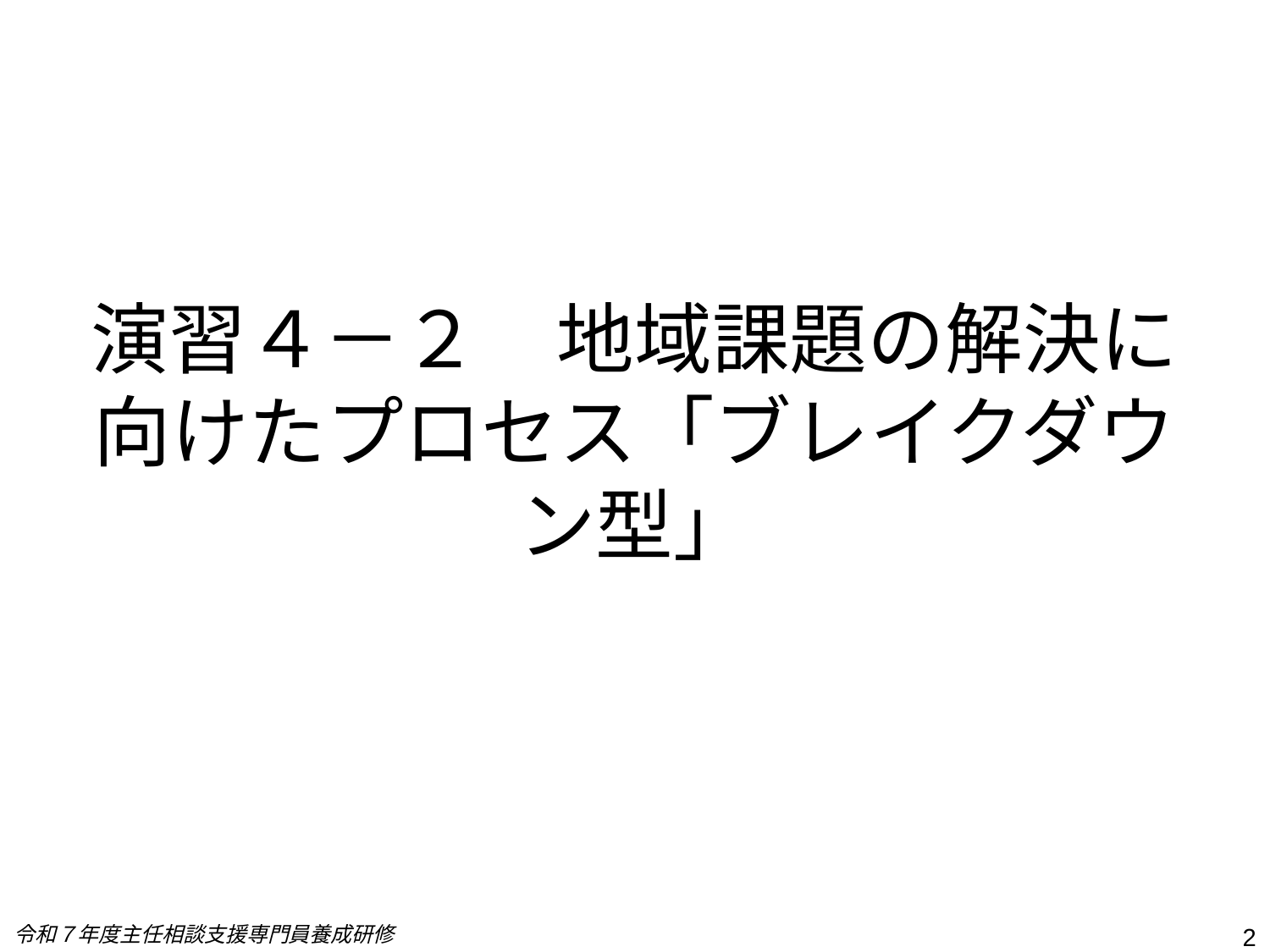

# 演習４－２　地域課題の解決に向けたプロセス「ブレイクダウン型」
令和７年度主任相談支援専門員養成研修
2